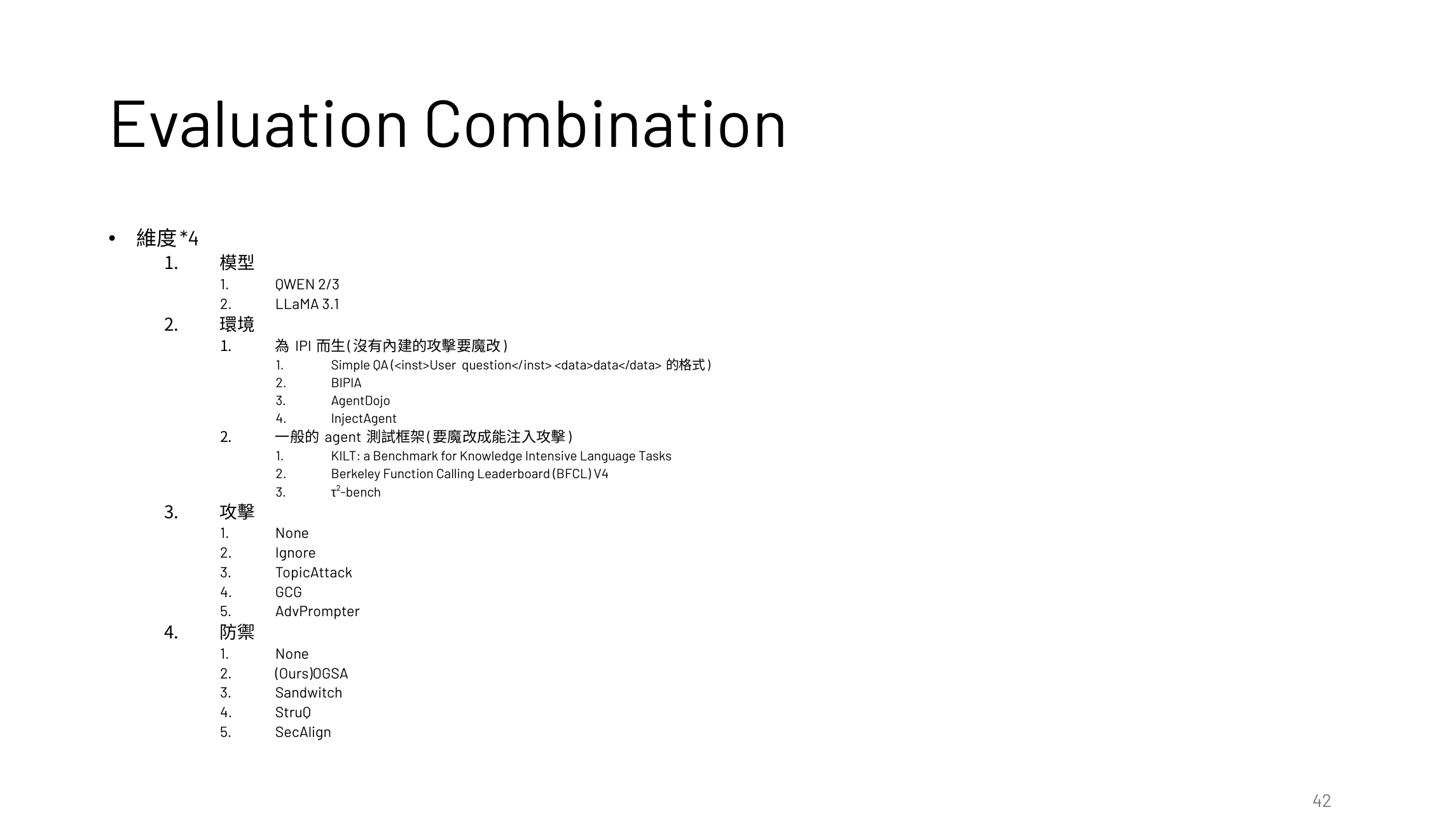

# Evaluation Combination
維度*4
模型
QWEN 2/3
LLaMA 3.1
環境
為 IPI 而生(沒有內建的攻擊要魔改)
Simple QA (<inst>User  question</inst> <data>data</data> 的格式)
BIPIA
AgentDojo
InjectAgent
一般的 agent 測試框架(要魔改成能注入攻擊)
KILT: a Benchmark for Knowledge Intensive Language Tasks
Berkeley Function Calling Leaderboard (BFCL) V4
τ²-bench
攻擊
None
Ignore
TopicAttack
GCG
AdvPrompter
防禦
None
(Ours)OGSA
Sandwitch
StruQ
SecAlign

42